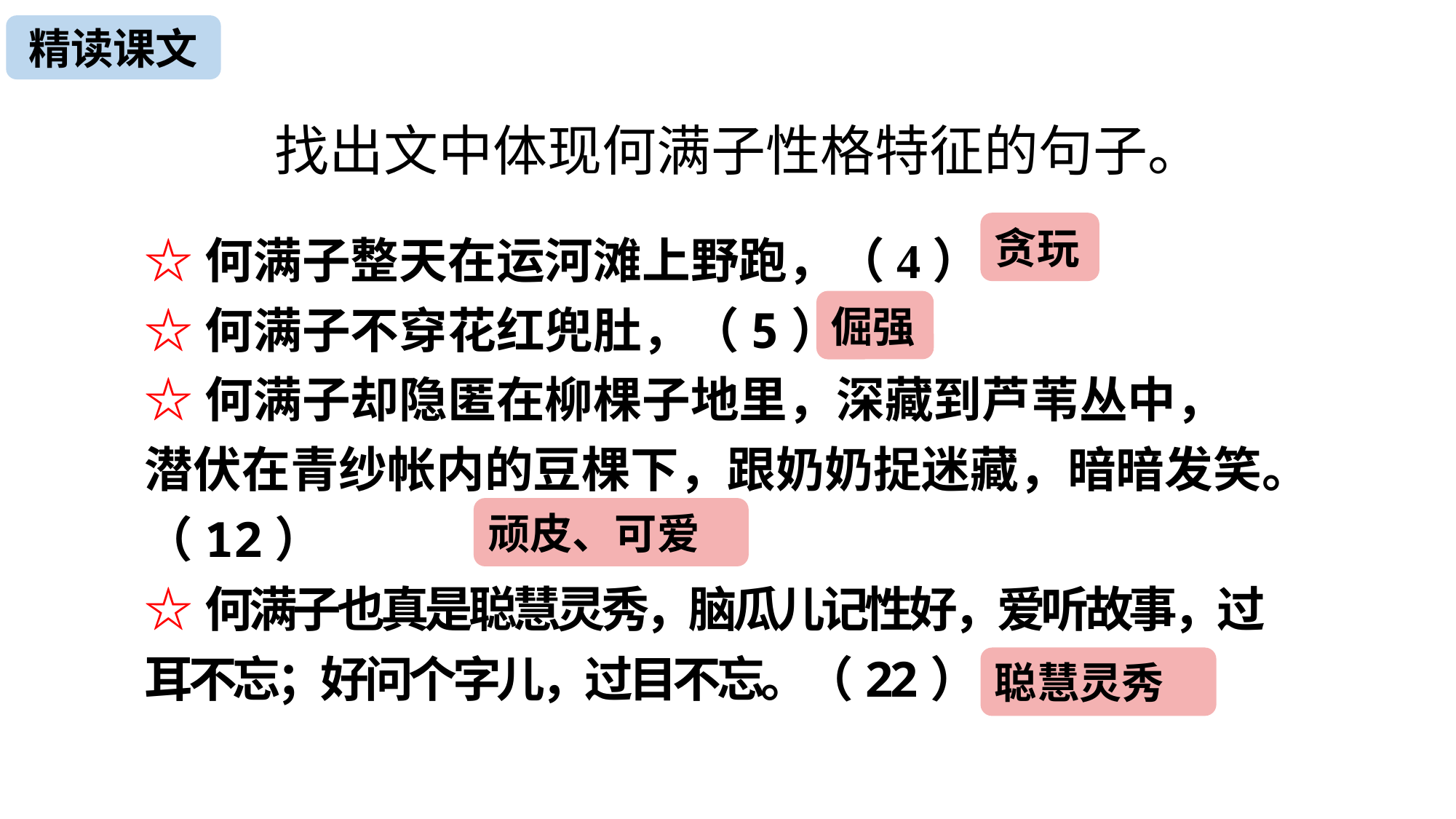

精读课文
找出文中体现何满子性格特征的句子。
☆何满子整天在运河滩上野跑，（4）
☆何满子不穿花红兜肚，（5）
☆何满子却隐匿在柳棵子地里，深藏到芦苇丛中，潜伏在青纱帐内的豆棵下，跟奶奶捉迷藏，暗暗发笑。（12）
☆何满子也真是聪慧灵秀，脑瓜儿记性好，爱听故事，过耳不忘；好问个字儿，过目不忘。（22）
贪玩
倔强
顽皮、可爱
聪慧灵秀